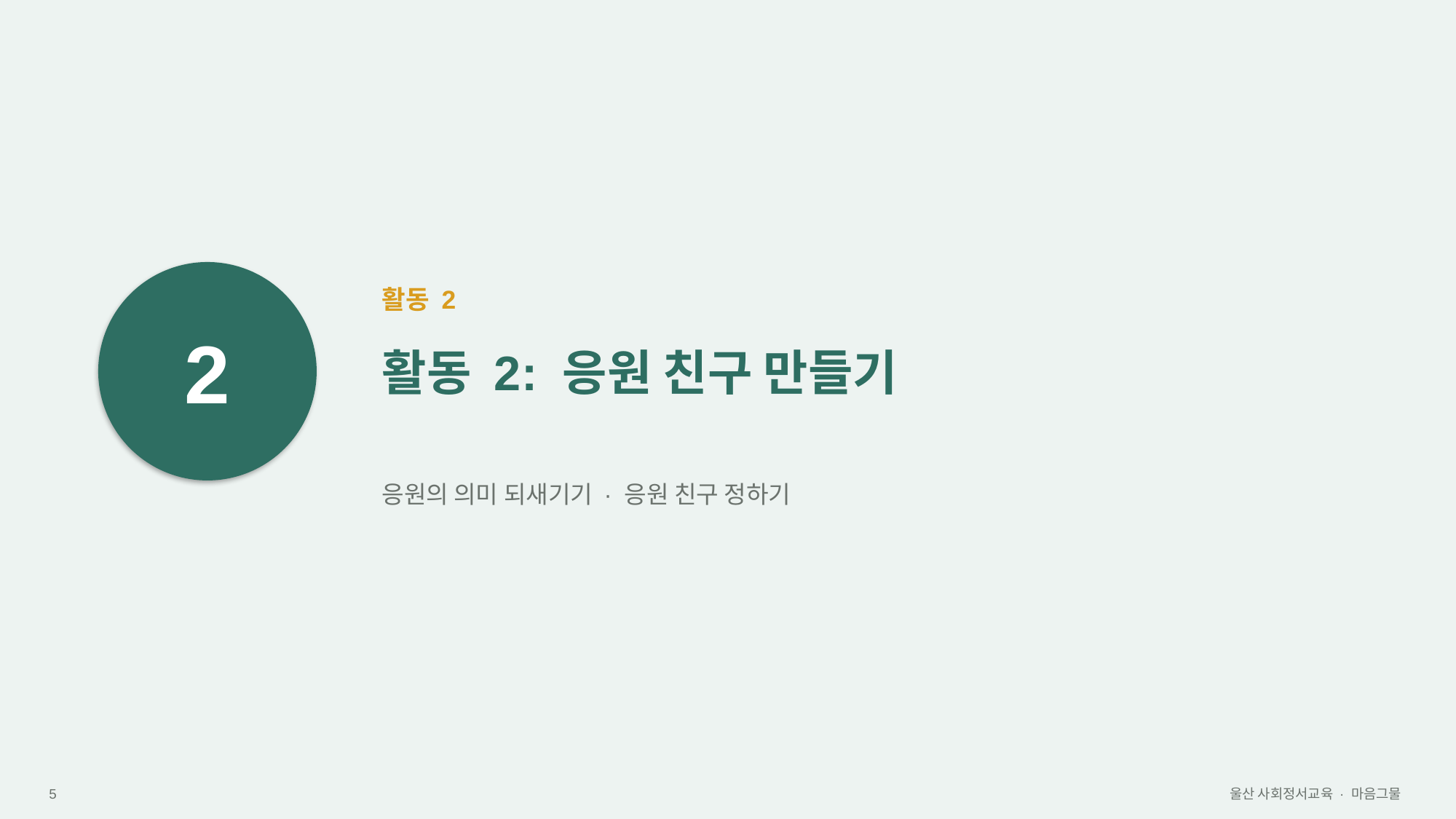

2
활동 2
활동 2: 응원 친구 만들기
응원의 의미 되새기기 · 응원 친구 정하기
5
울산 사회정서교육 · 마음그물